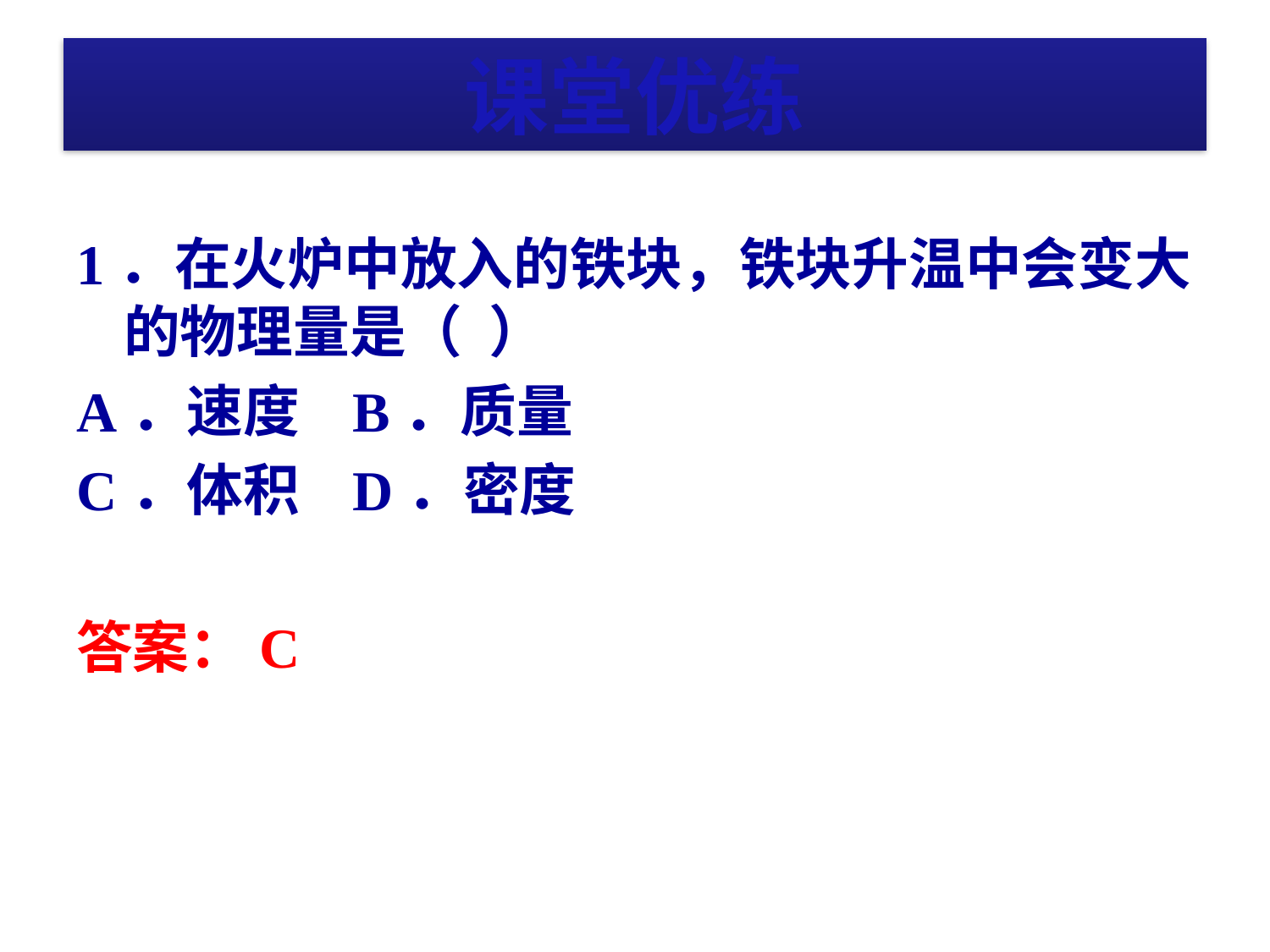

# 课堂优练
1．在火炉中放入的铁块，铁块升温中会变大的物理量是（  ）
A．速度   B．质量
C．体积   D．密度

答案：C